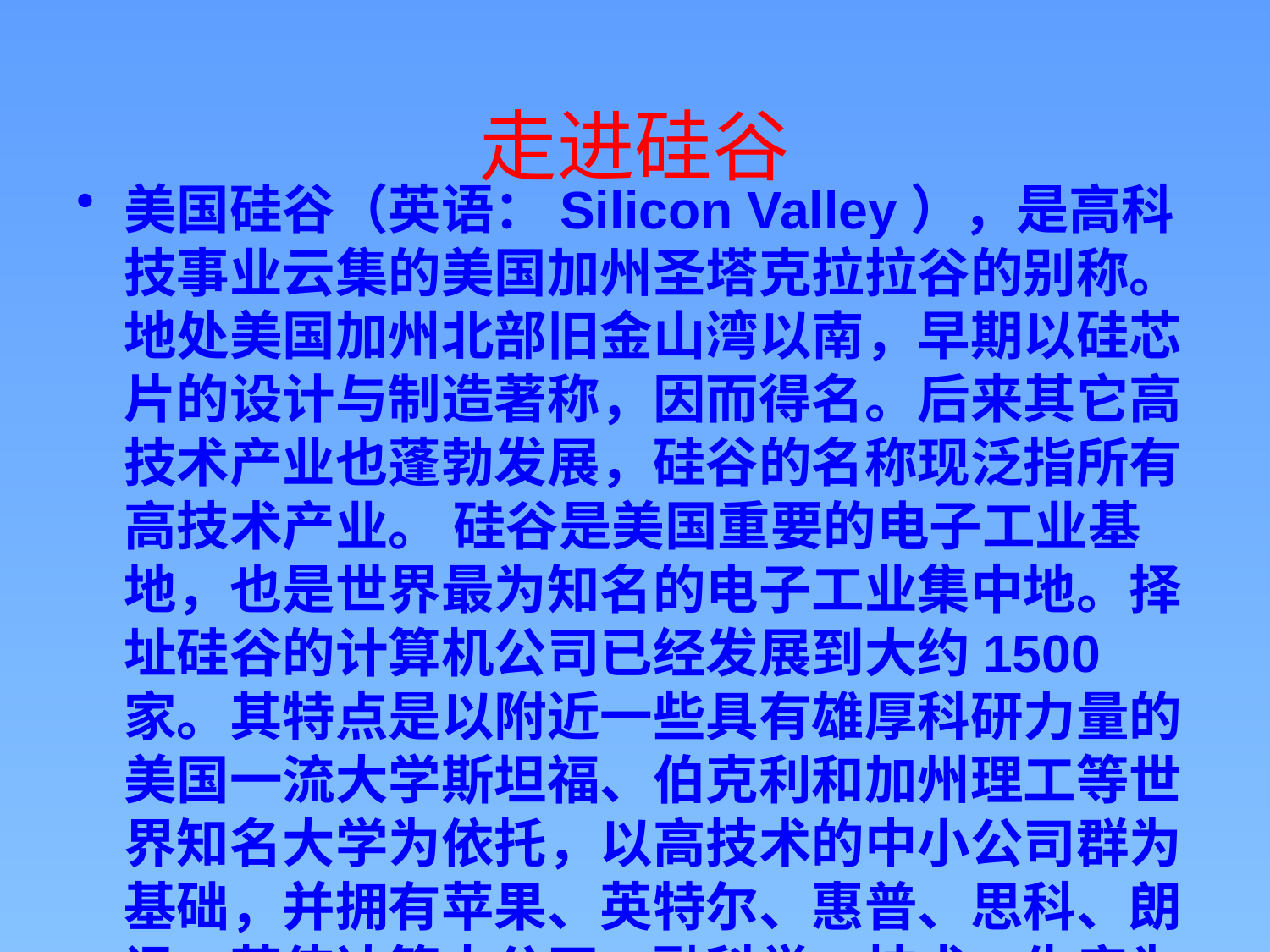

走进硅谷
美国硅谷（英语：Silicon Valley），是高科技事业云集的美国加州圣塔克拉拉谷的别称。地处美国加州北部旧金山湾以南，早期以硅芯片的设计与制造著称，因而得名。后来其它高技术产业也蓬勃发展，硅谷的名称现泛指所有高技术产业。 硅谷是美国重要的电子工业基地，也是世界最为知名的电子工业集中地。择址硅谷的计算机公司已经发展到大约1500家。其特点是以附近一些具有雄厚科研力量的美国一流大学斯坦福、伯克利和加州理工等世界知名大学为依托，以高技术的中小公司群为基础，并拥有苹果、英特尔、惠普、思科、朗讯、英伟达等大公司，融科学、技术、生产为一体。